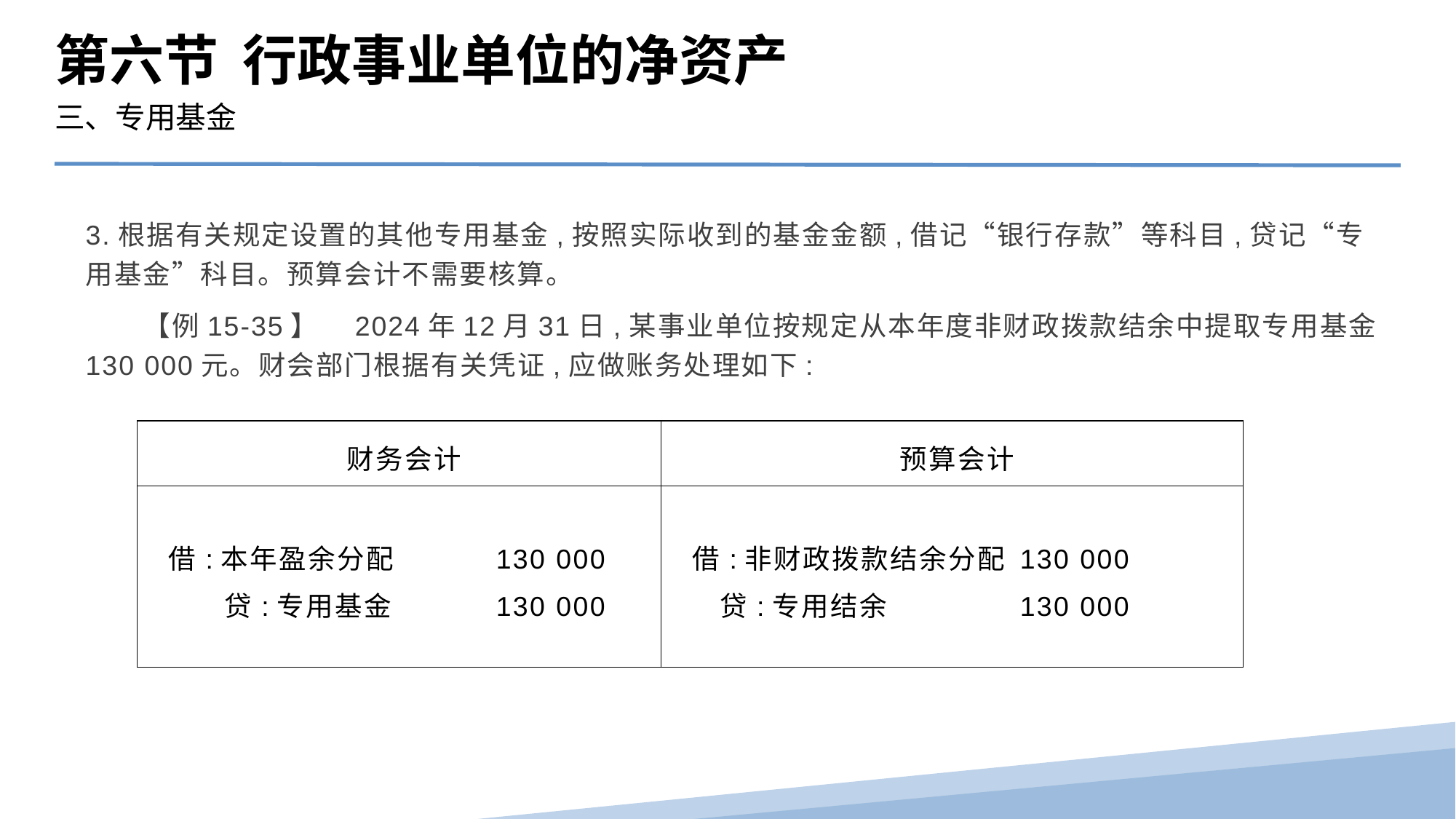

第六节  行政事业单位的净资产
三、专用基金
3.根据有关规定设置的其他专用基金,按照实际收到的基金金额,借记“银行存款”等科目,贷记“专用基金”科目。预算会计不需要核算。
　　【例15-35】　2024年12月31日,某事业单位按规定从本年度非财政拨款结余中提取专用基金130 000元。财会部门根据有关凭证,应做账务处理如下:
| 财务会计 | 预算会计 |
| --- | --- |
| 借:本年盈余分配 130 000 贷:专用基金 130 000 | 借:非财政拨款结余分配 130 000 贷:专用结余 130 000 |